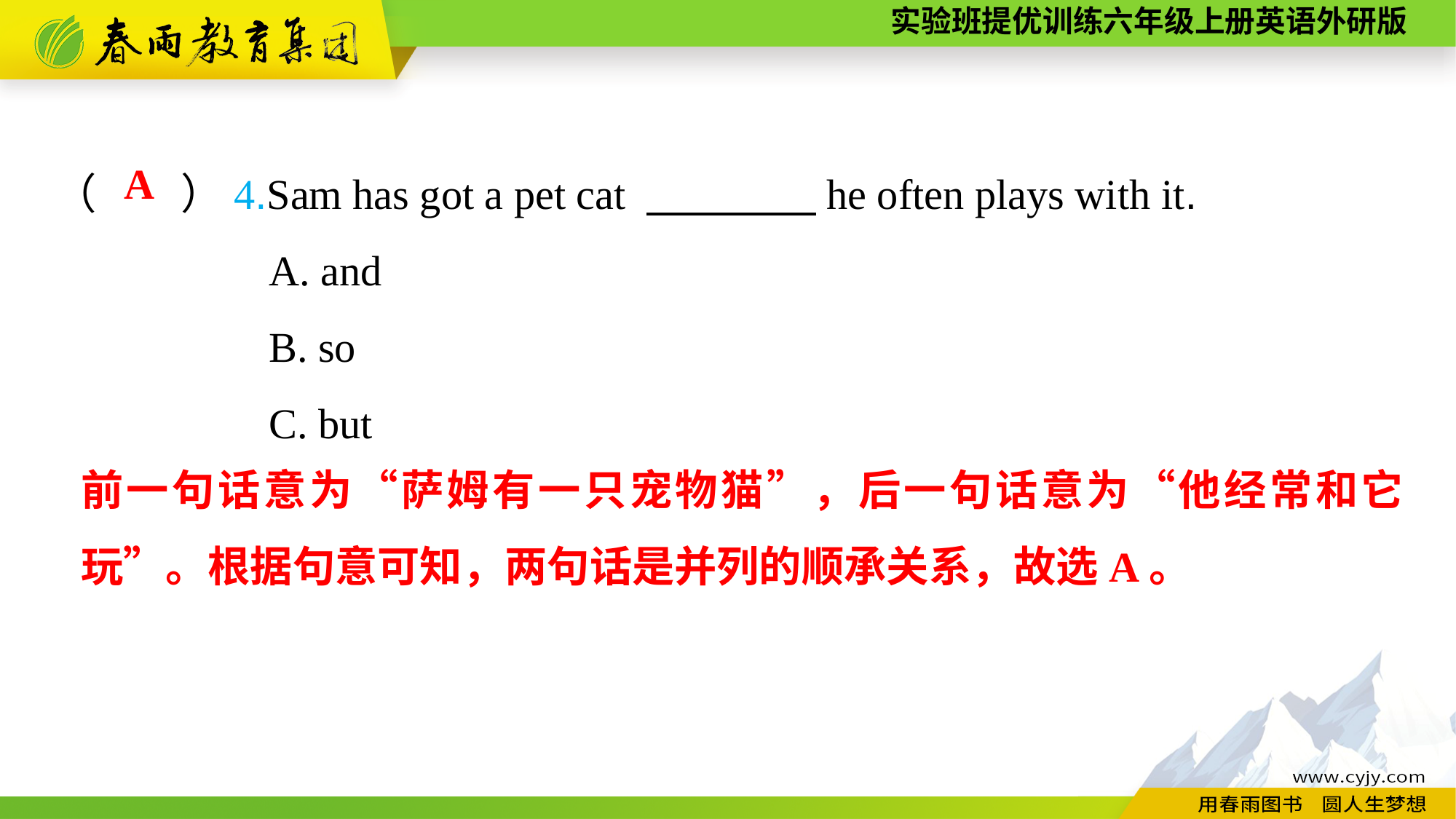

（　　）4.Sam has got a pet cat 　　　　he often plays with it.
A. and
B. so
C. but
A
前一句话意为“萨姆有一只宠物猫”，后一句话意为“他经常和它玩”。根据句意可知，两句话是并列的顺承关系，故选A。